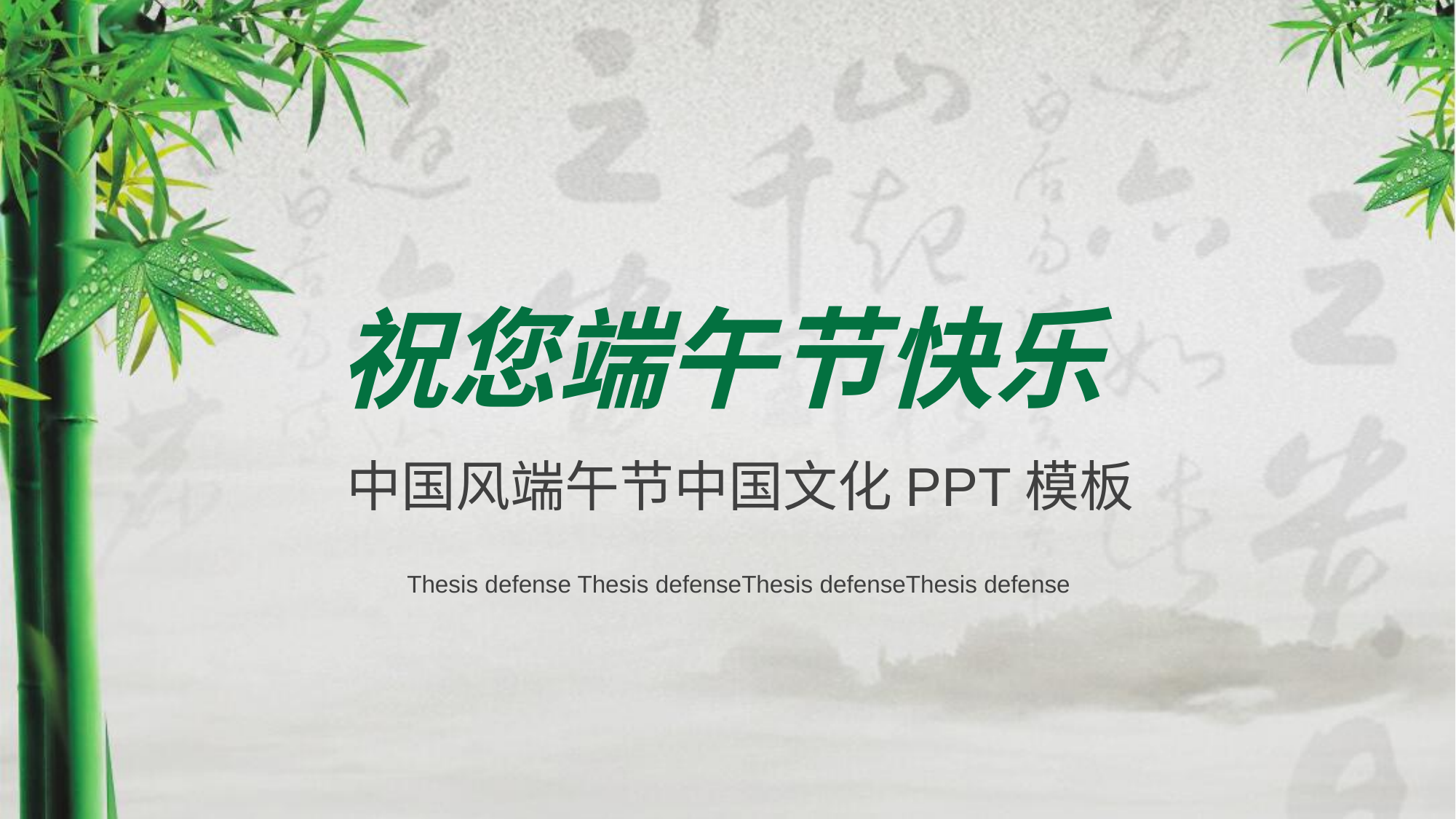

祝您端午节快乐
中国风端午节中国文化PPT模板
Thesis defense Thesis defenseThesis defenseThesis defense